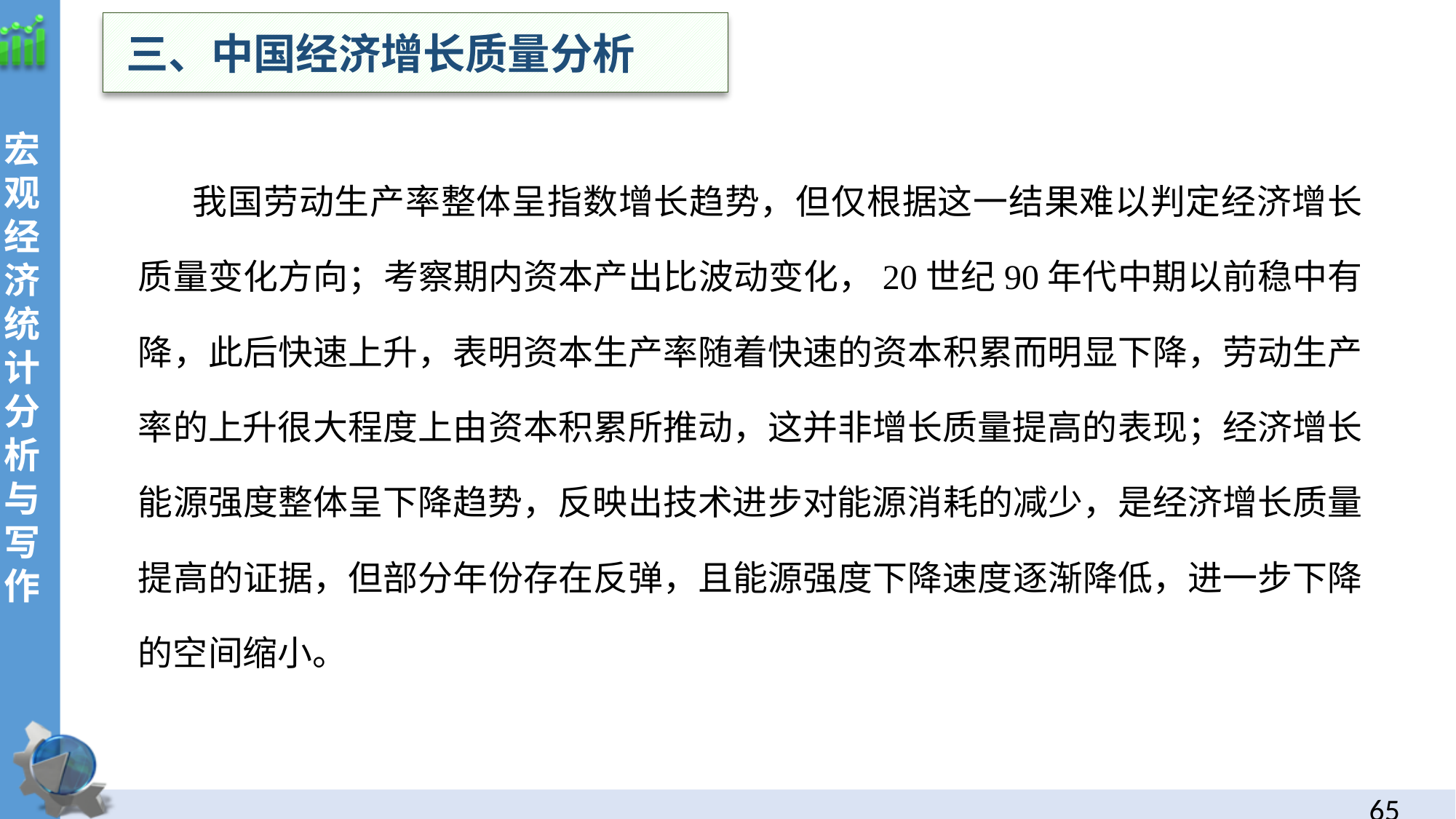

三、中国经济增长质量分析
我国劳动生产率整体呈指数增长趋势，但仅根据这一结果难以判定经济增长质量变化方向；考察期内资本产出比波动变化，20世纪90年代中期以前稳中有降，此后快速上升，表明资本生产率随着快速的资本积累而明显下降，劳动生产率的上升很大程度上由资本积累所推动，这并非增长质量提高的表现；经济增长能源强度整体呈下降趋势，反映出技术进步对能源消耗的减少，是经济增长质量提高的证据，但部分年份存在反弹，且能源强度下降速度逐渐降低，进一步下降的空间缩小。

65